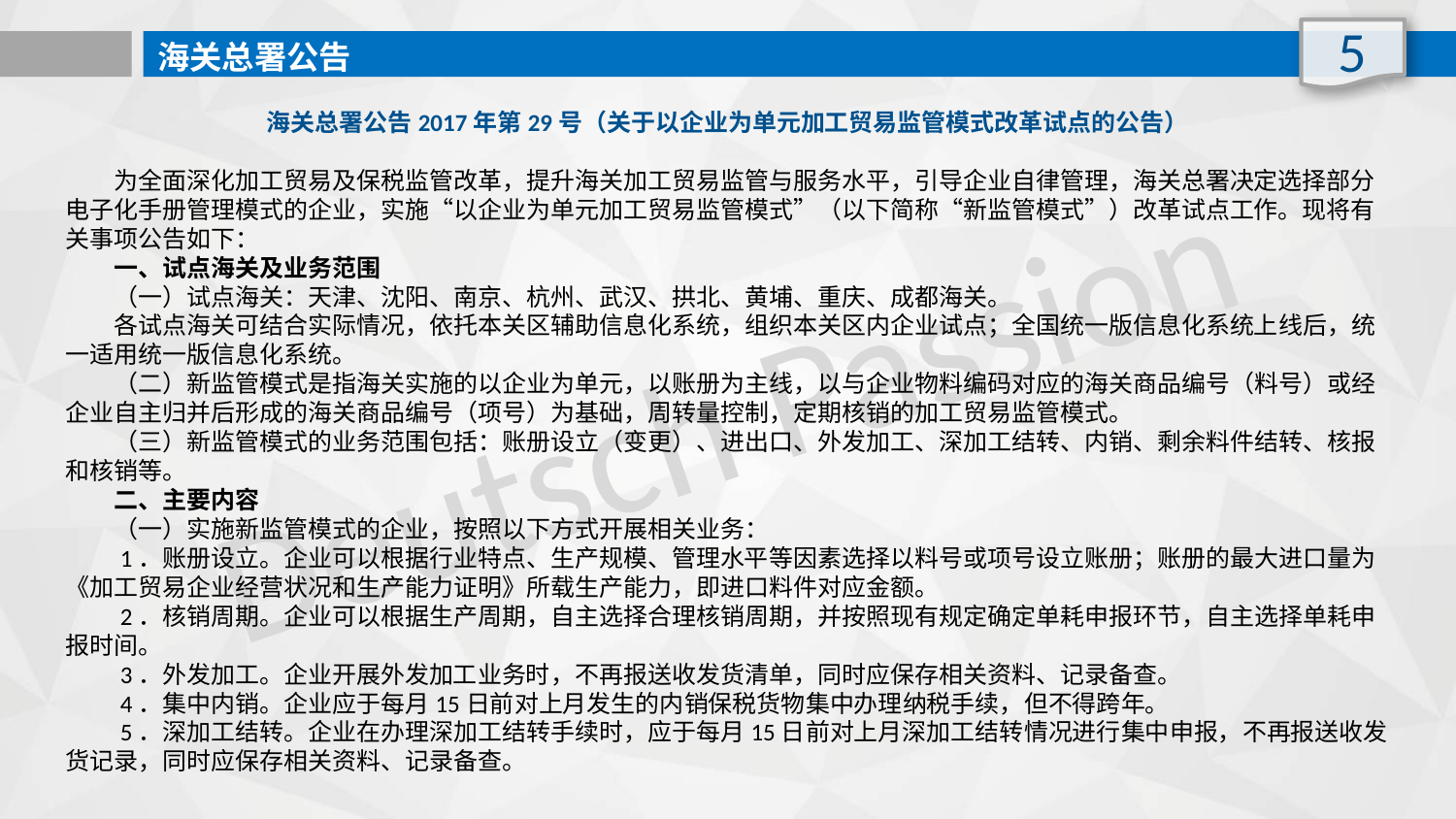

5

海关总署公告

海关总署公告2017年第29号（关于以企业为单元加工贸易监管模式改革试点的公告）

　　为全面深化加工贸易及保税监管改革，提升海关加工贸易监管与服务水平，引导企业自律管理，海关总署决定选择部分电子化手册管理模式的企业，实施“以企业为单元加工贸易监管模式”（以下简称“新监管模式”）改革试点工作。现将有关事项公告如下：
　　一、试点海关及业务范围
　　（一）试点海关：天津、沈阳、南京、杭州、武汉、拱北、黄埔、重庆、成都海关。
　　各试点海关可结合实际情况，依托本关区辅助信息化系统，组织本关区内企业试点；全国统一版信息化系统上线后，统一适用统一版信息化系统。
　　（二）新监管模式是指海关实施的以企业为单元，以账册为主线，以与企业物料编码对应的海关商品编号（料号）或经企业自主归并后形成的海关商品编号（项号）为基础，周转量控制，定期核销的加工贸易监管模式。
　　（三）新监管模式的业务范围包括：账册设立（变更）、进出口、外发加工、深加工结转、内销、剩余料件结转、核报和核销等。
　　二、主要内容
　　（一）实施新监管模式的企业，按照以下方式开展相关业务：
　　1．账册设立。企业可以根据行业特点、生产规模、管理水平等因素选择以料号或项号设立账册；账册的最大进口量为《加工贸易企业经营状况和生产能力证明》所载生产能力，即进口料件对应金额。
　　2．核销周期。企业可以根据生产周期，自主选择合理核销周期，并按照现有规定确定单耗申报环节，自主选择单耗申报时间。
　　3．外发加工。企业开展外发加工业务时，不再报送收发货清单，同时应保存相关资料、记录备查。
　　4．集中内销。企业应于每月15日前对上月发生的内销保税货物集中办理纳税手续，但不得跨年。
　　5．深加工结转。企业在办理深加工结转手续时，应于每月15日前对上月深加工结转情况进行集中申报，不再报送收发货记录，同时应保存相关资料、记录备查。
Deutsch Passion